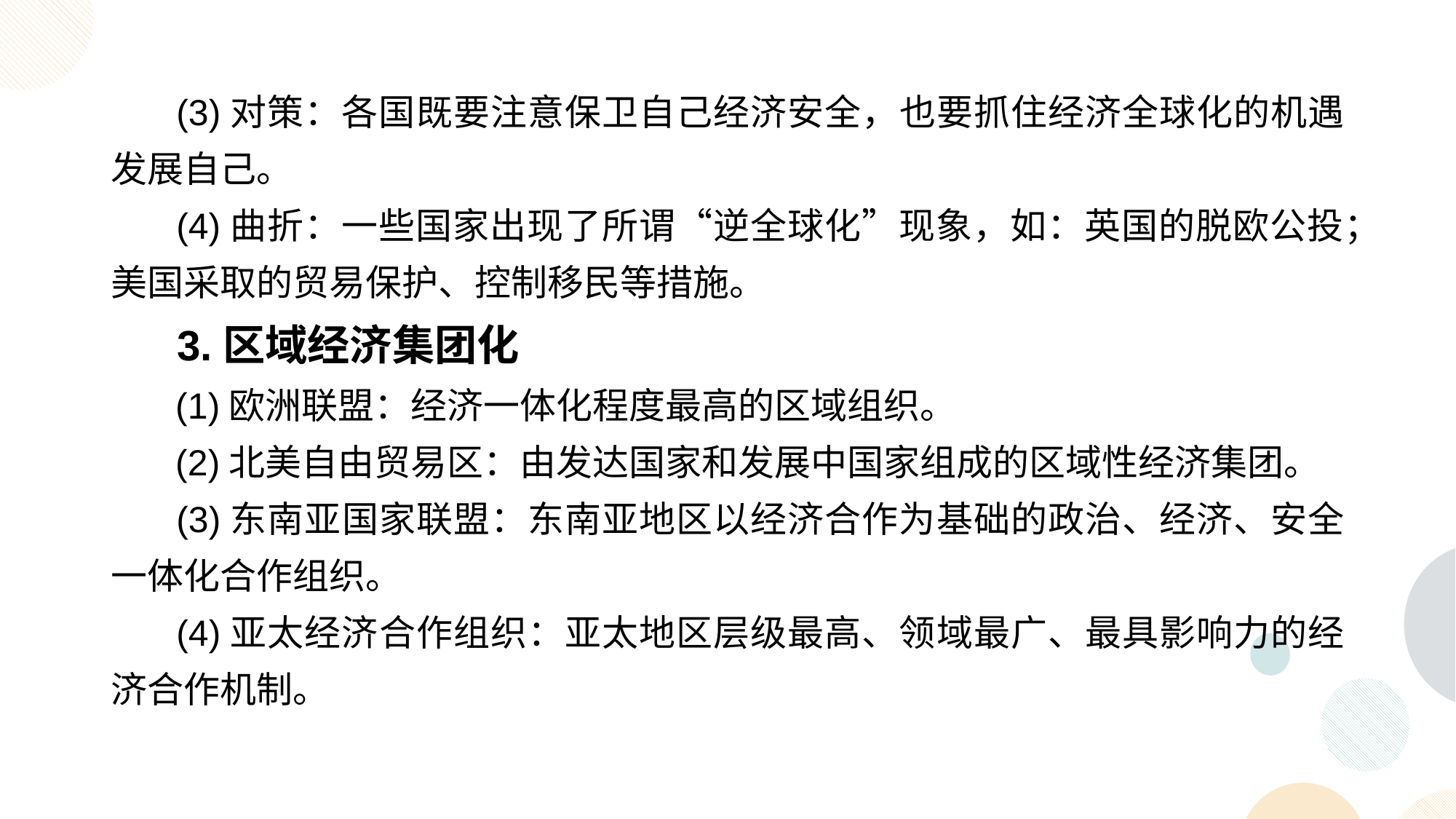

(3)对策：各国既要注意保卫自己经济安全，也要抓住经济全球化的机遇发展自己。
 (4)曲折：一些国家出现了所谓“逆全球化”现象，如：英国的脱欧公投；美国采取的贸易保护、控制移民等措施。
 3.区域经济集团化
 (1)欧洲联盟：经济一体化程度最高的区域组织。
 (2)北美自由贸易区：由发达国家和发展中国家组成的区域性经济集团。
 (3)东南亚国家联盟：东南亚地区以经济合作为基础的政治、经济、安全一体化合作组织。
 (4)亚太经济合作组织：亚太地区层级最高、领域最广、最具影响力的经济合作机制。